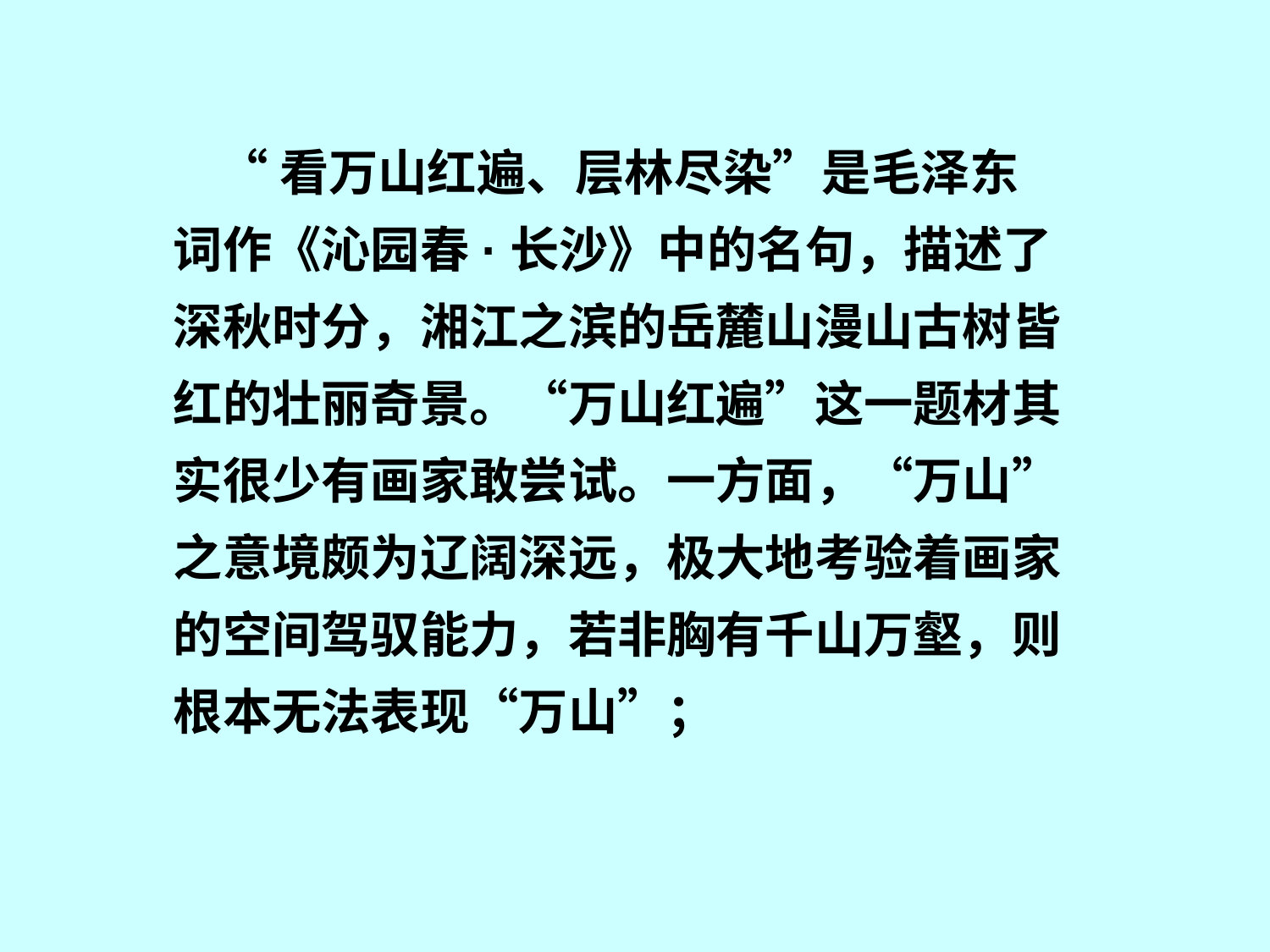

“看万山红遍、层林尽染”是毛泽东词作《沁园春·长沙》中的名句，描述了深秋时分，湘江之滨的岳麓山漫山古树皆红的壮丽奇景。“万山红遍”这一题材其实很少有画家敢尝试。一方面，“万山”之意境颇为辽阔深远，极大地考验着画家的空间驾驭能力，若非胸有千山万壑，则根本无法表现“万山”；